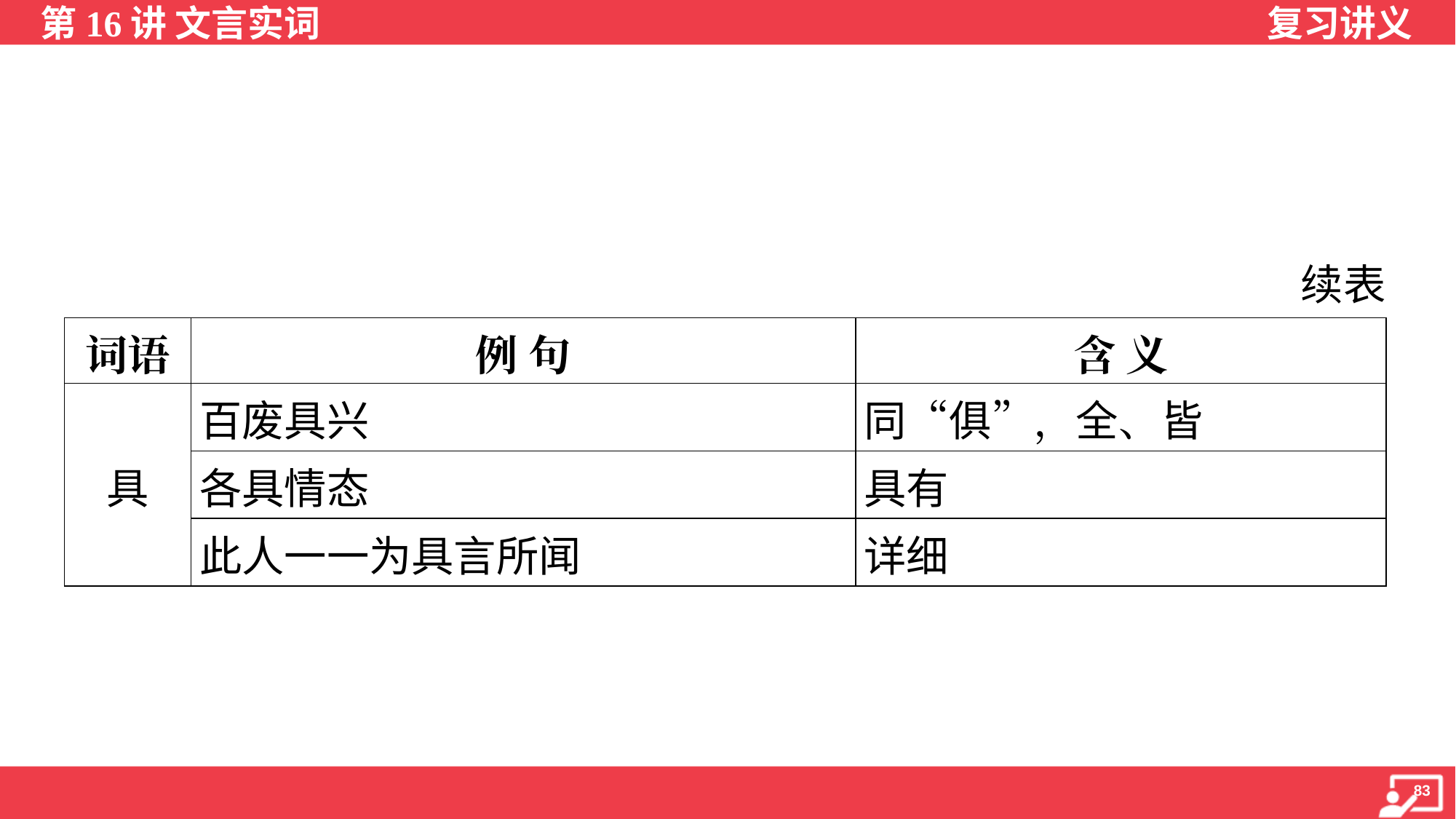

续表
| 词语 | 例 句 | 含 义 |
| --- | --- | --- |
| 具 | 百废具兴 | 同“俱”，全、皆 |
|  | 各具情态 | 具有 |
|  | 此人一一为具言所闻 | 详细 |